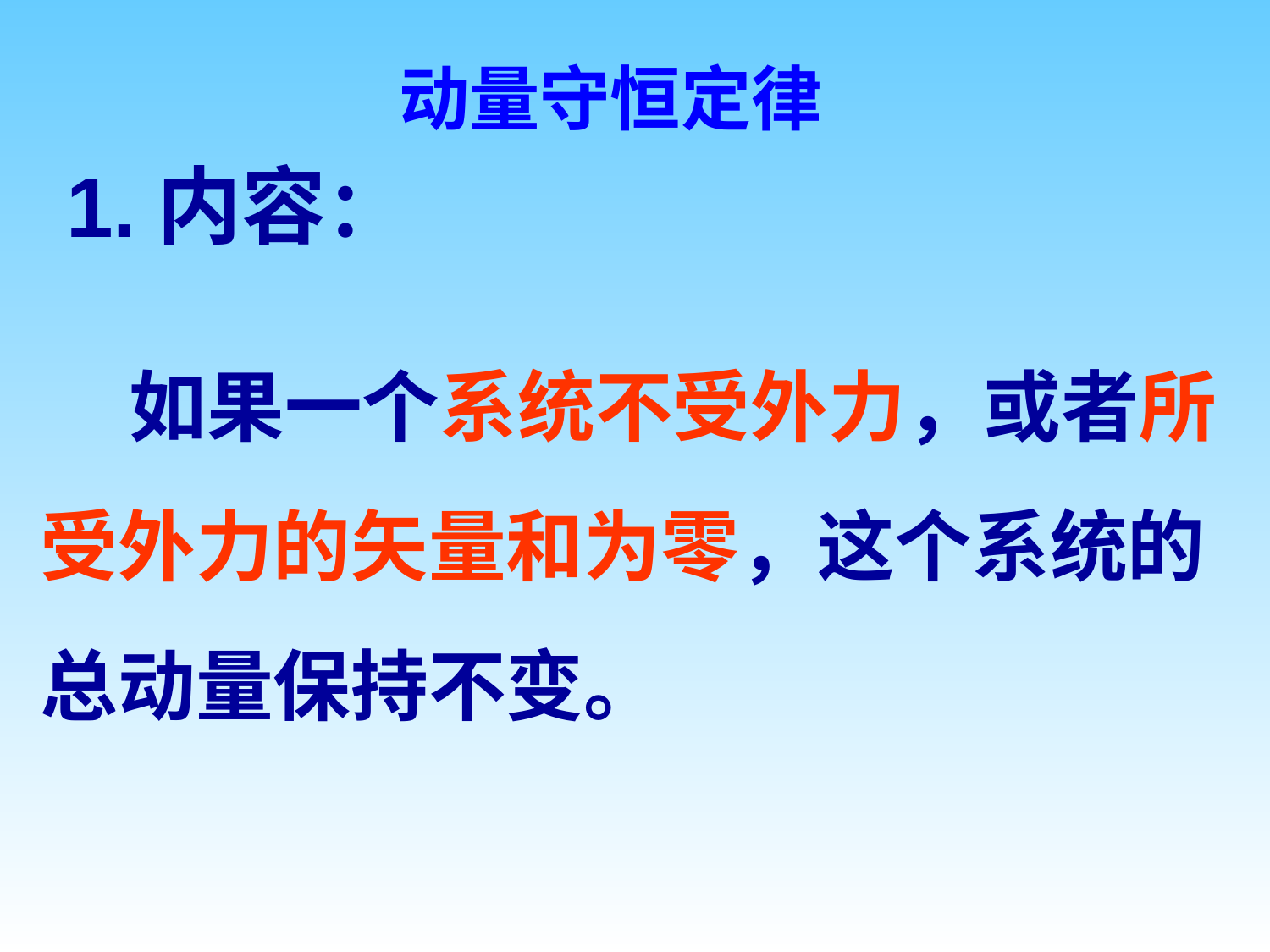

# 动量守恒定律
1.内容：
    如果一个系统不受外力，或者所受外力的矢量和为零，这个系统的总动量保持不变。